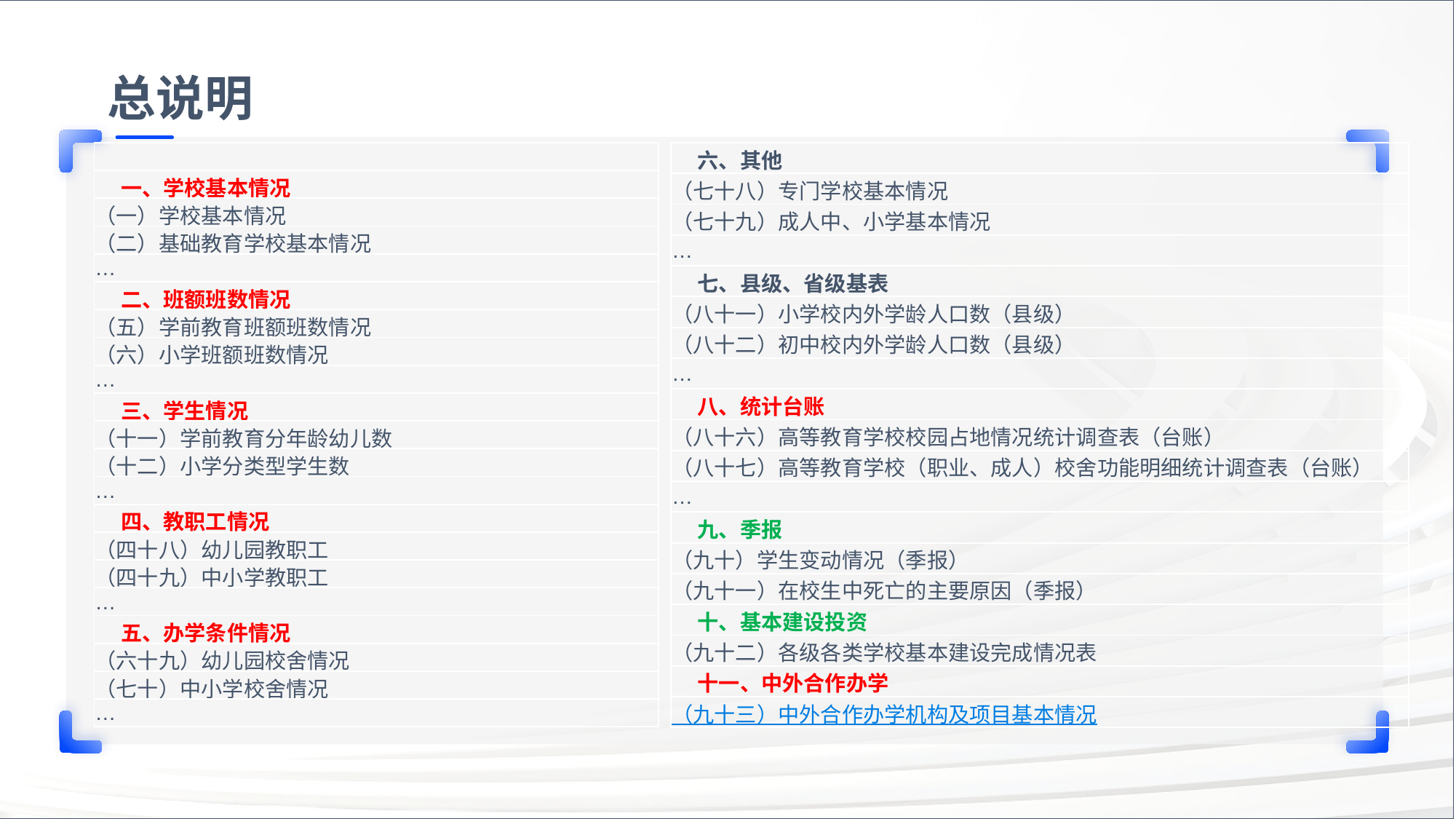

总说明
| 六、其他 |
| --- |
| （七十八）专门学校基本情况 |
| （七十九）成人中、小学基本情况 |
| … |
| 七、县级、省级基表 |
| （八十一）小学校内外学龄人口数（县级） |
| （八十二）初中校内外学龄人口数（县级） |
| … |
| 八、统计台账 |
| （八十六）高等教育学校校园占地情况统计调查表（台账） |
| （八十七）高等教育学校（职业、成人）校舍功能明细统计调查表（台账） |
| … |
| 九、季报 |
| （九十）学生变动情况（季报） |
| （九十一）在校生中死亡的主要原因（季报） |
| 十、基本建设投资 |
| （九十二）各级各类学校基本建设完成情况表 |
| 十一、中外合作办学 |
| （九十三）中外合作办学机构及项目基本情况 |
|  |
| --- |
| 一、学校基本情况 |
| （一）学校基本情况 |
| （二）基础教育学校基本情况 |
| … |
| 二、班额班数情况 |
| （五）学前教育班额班数情况 |
| （六）小学班额班数情况 |
| … |
| 三、学生情况 |
| （十一）学前教育分年龄幼儿数 |
| （十二）小学分类型学生数 |
| … |
| 四、教职工情况 |
| （四十八）幼儿园教职工 |
| （四十九）中小学教职工 |
| … |
| 五、办学条件情况 |
| （六十九）幼儿园校舍情况 |
| （七十）中小学校舍情况 |
| … |